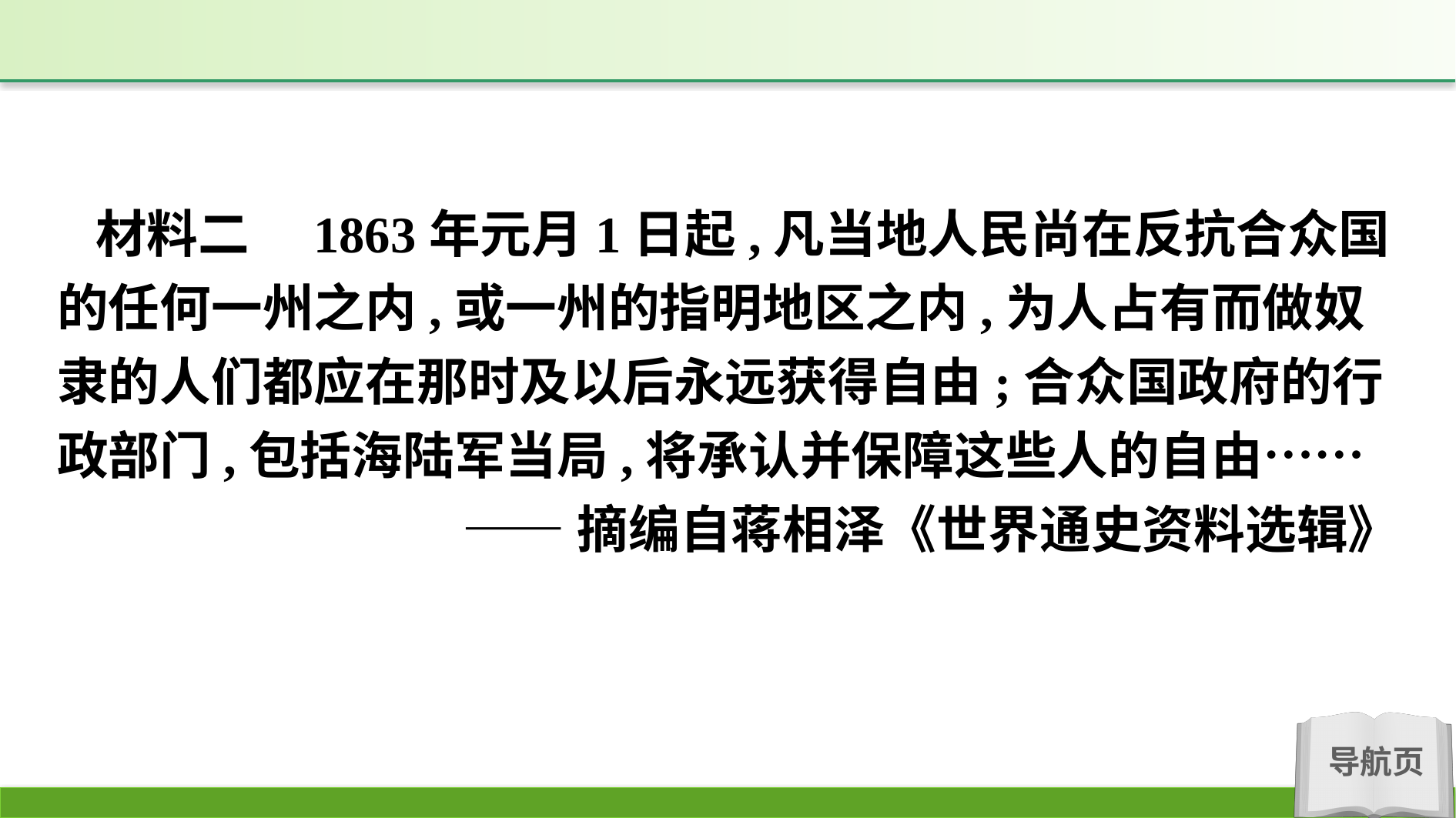

材料二　1863年元月1日起,凡当地人民尚在反抗合众国的任何一州之内,或一州的指明地区之内,为人占有而做奴隶的人们都应在那时及以后永远获得自由;合众国政府的行政部门,包括海陆军当局,将承认并保障这些人的自由……
——摘编自蒋相泽《世界通史资料选辑》